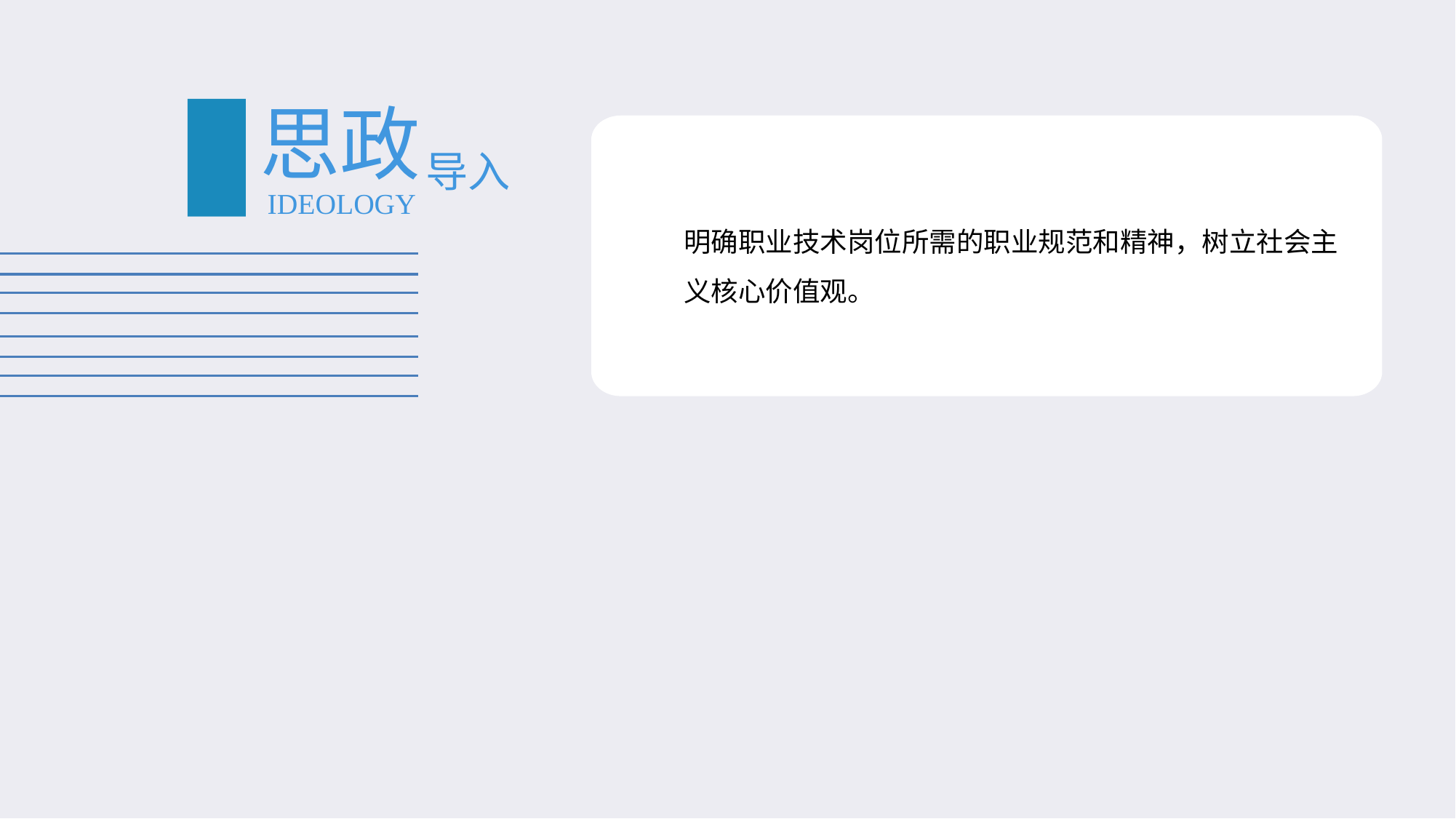

#
思政
导入

IDEOLOGY
明确职业技术岗位所需的职业规范和精神，树立社会主义核心价值观。